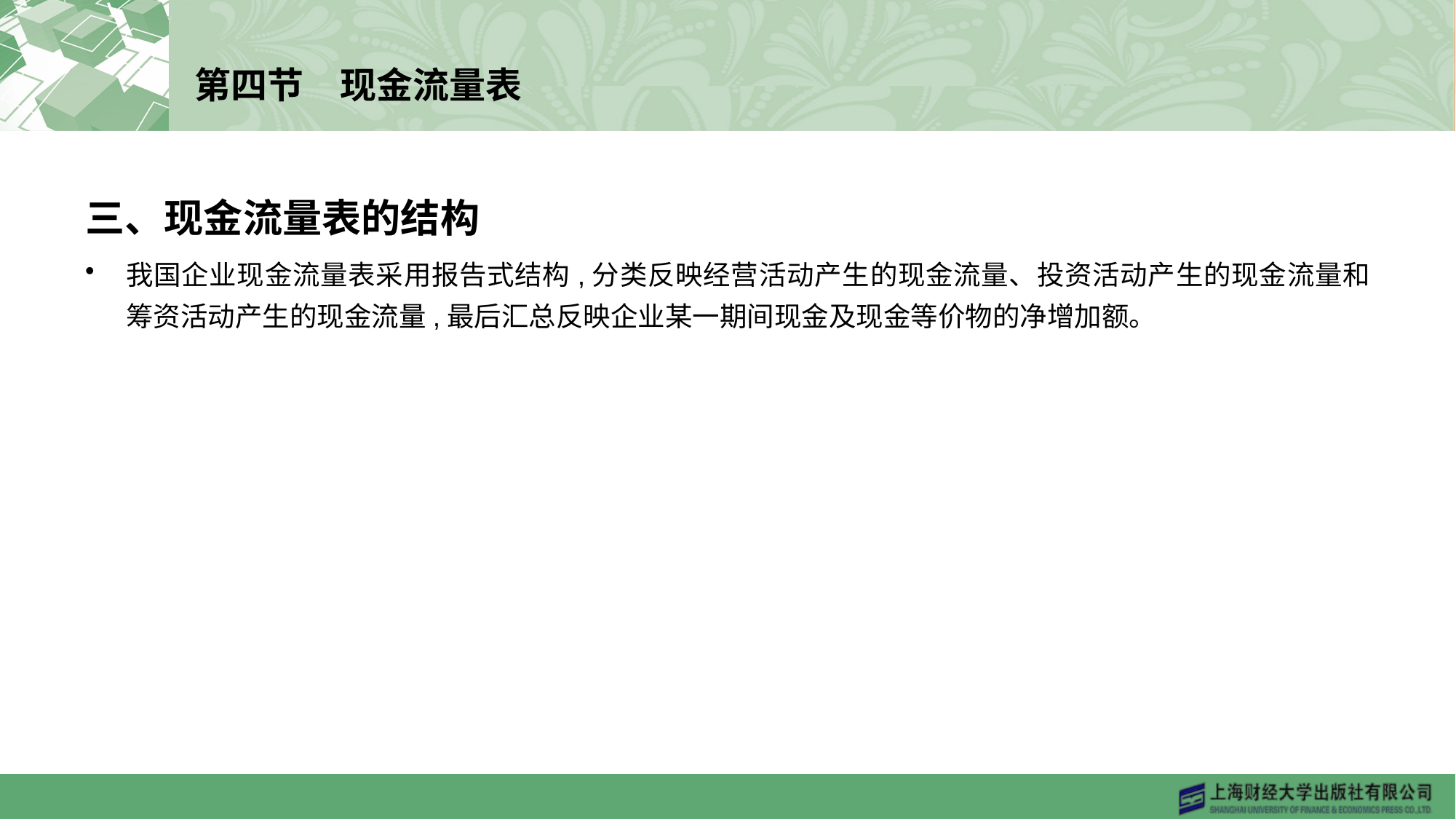

# 第四节　现金流量表
三、现金流量表的结构
我国企业现金流量表采用报告式结构,分类反映经营活动产生的现金流量、投资活动产生的现金流量和筹资活动产生的现金流量,最后汇总反映企业某一期间现金及现金等价物的净增加额。